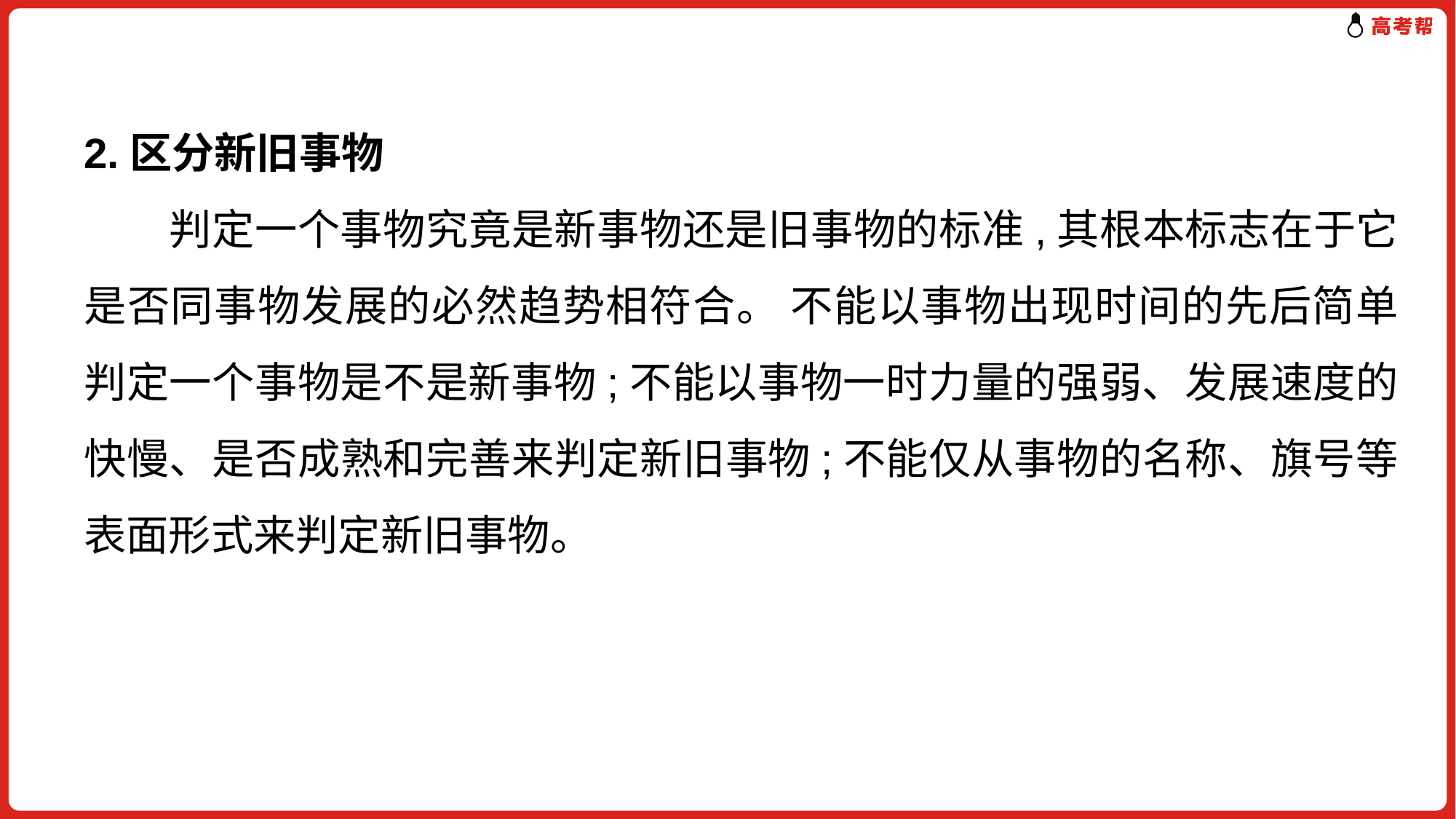

2.区分新旧事物
　　判定一个事物究竟是新事物还是旧事物的标准,其根本标志在于它是否同事物发展的必然趋势相符合。 不能以事物出现时间的先后简单判定一个事物是不是新事物;不能以事物一时力量的强弱、发展速度的快慢、是否成熟和完善来判定新旧事物;不能仅从事物的名称、旗号等表面形式来判定新旧事物。